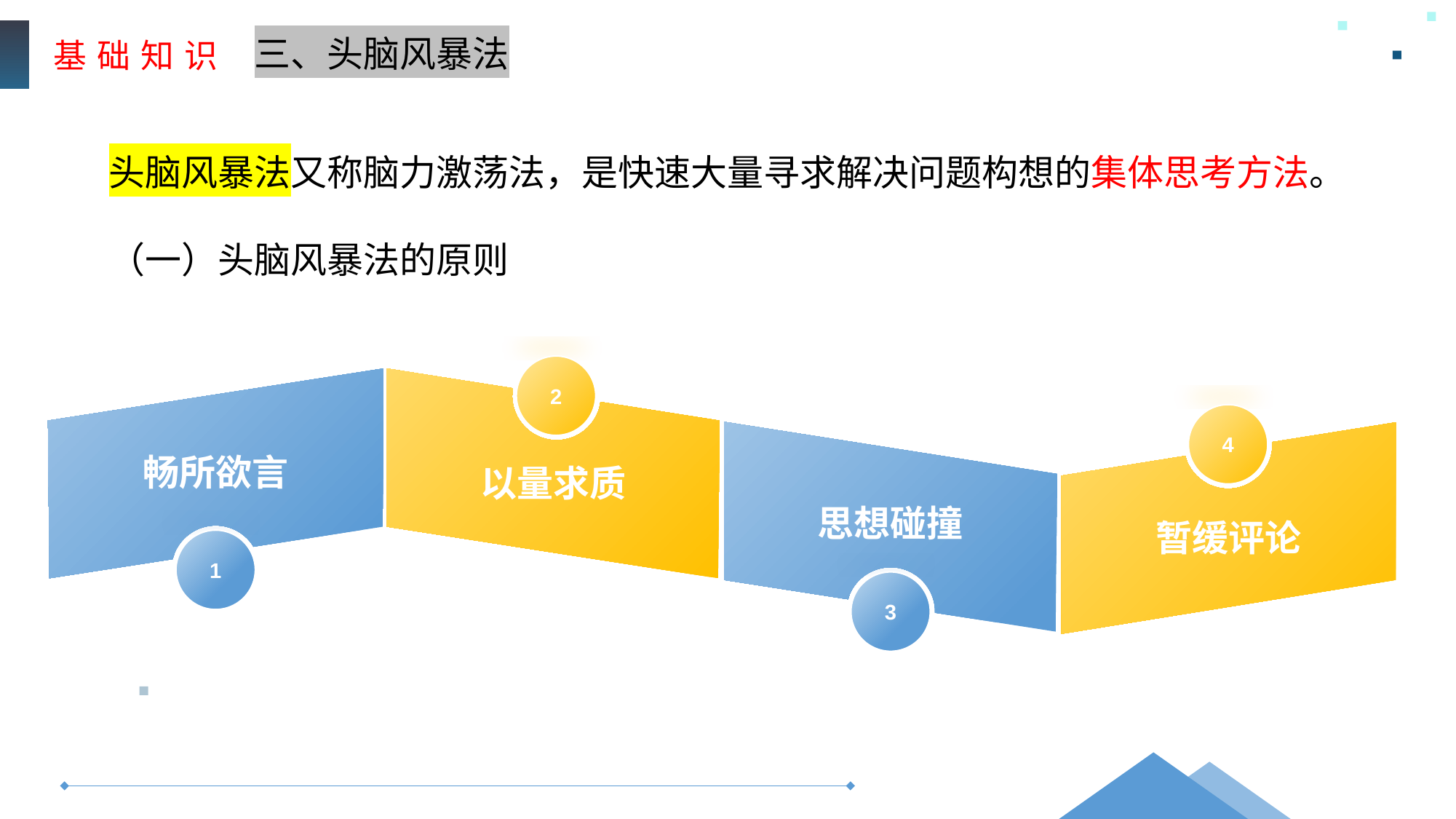

基 础 知 识

三、头脑风暴法
头脑风暴法又称脑力激荡法，是快速大量寻求解决问题构想的集体思考方法。

（一）头脑风暴法的原则
2
畅所欲言
以量求质
4
思想碰撞
暂缓评论
1
3